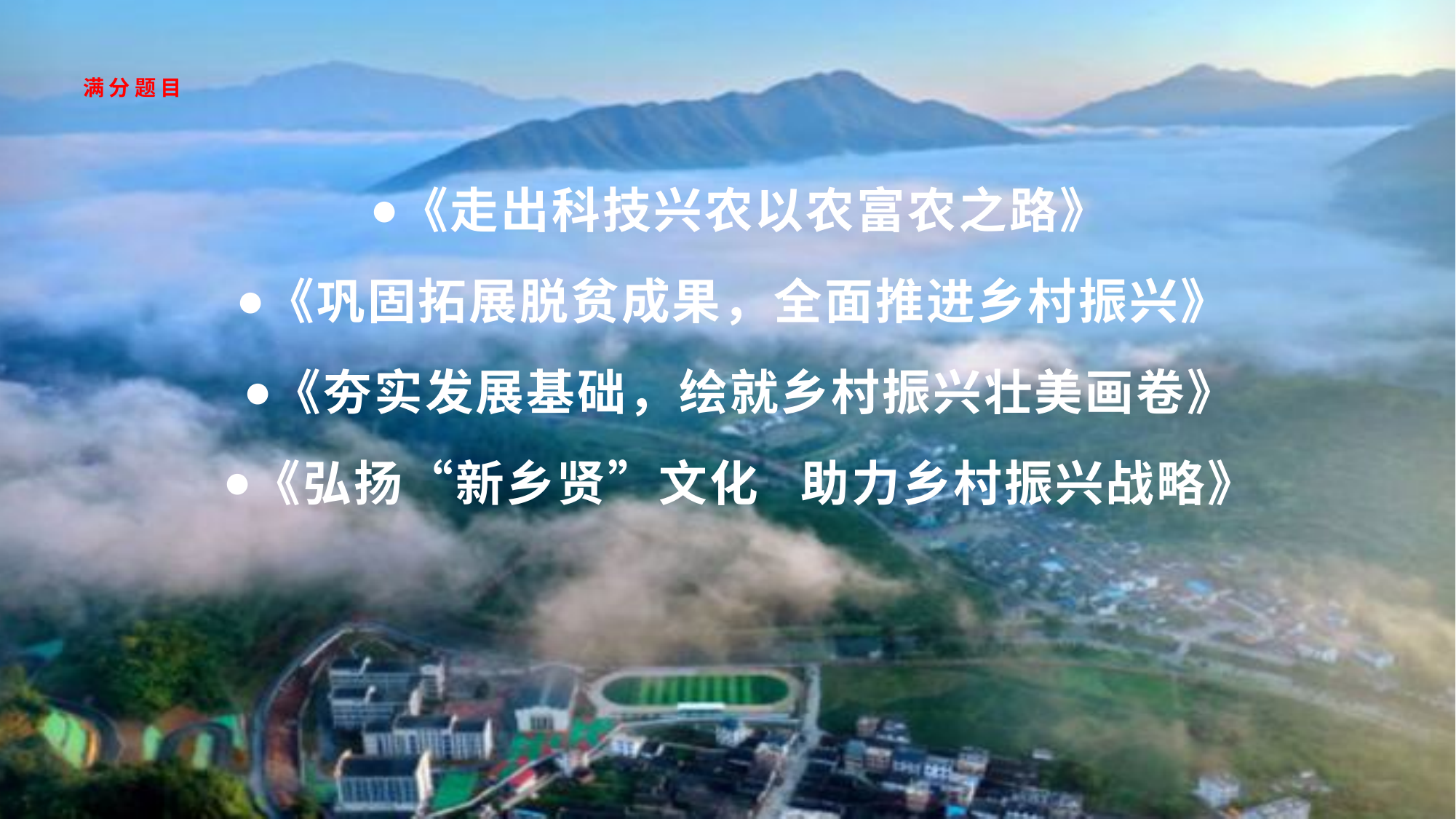

# 满分题目
《走出科技兴农以农富农之路》
《巩固拓展脱贫成果，全面推进乡村振兴》
《夯实发展基础，绘就乡村振兴壮美画卷》
《弘扬“新乡贤”文化   助力乡村振兴战略》